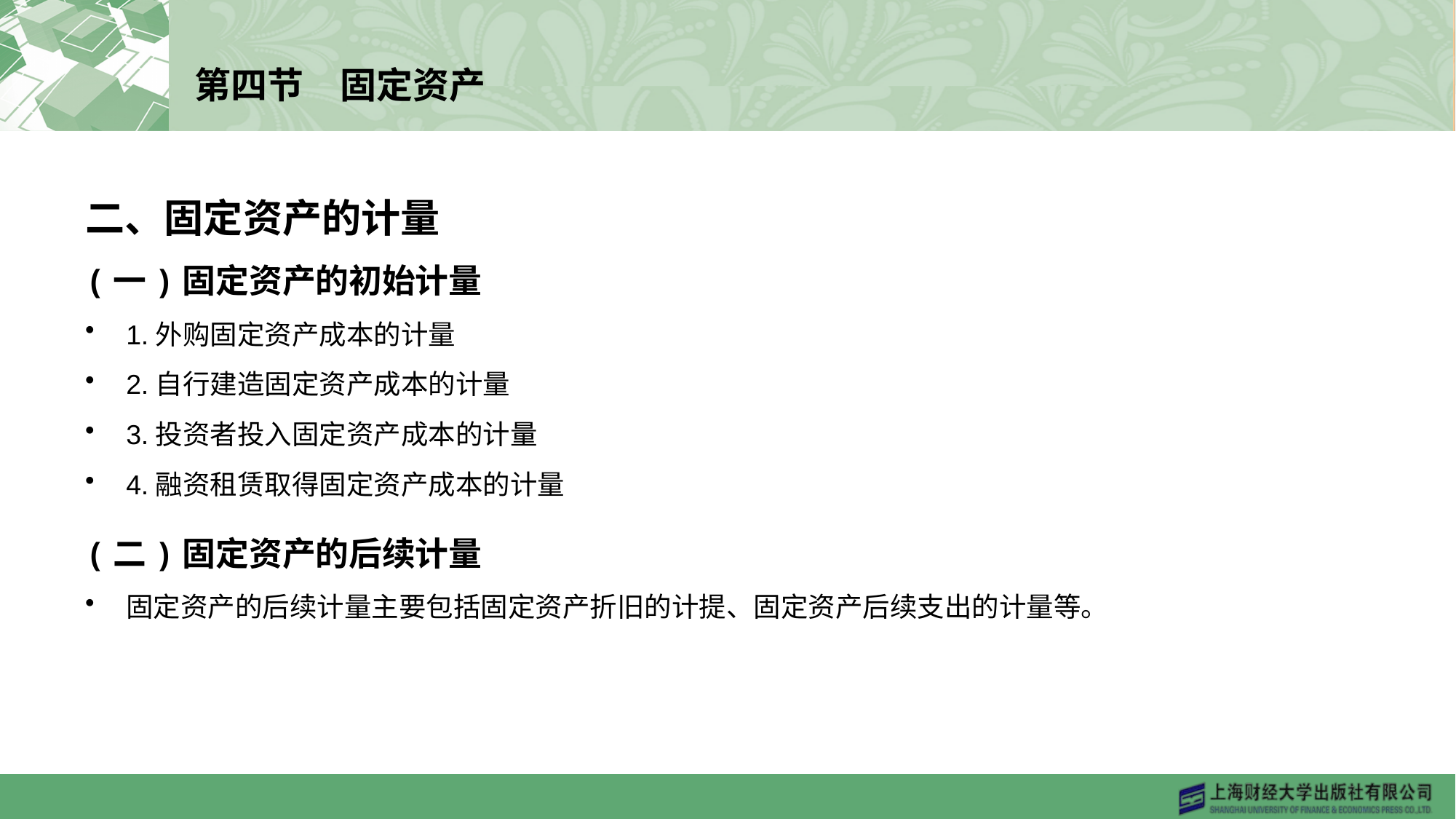

# 第四节　固定资产
二、固定资产的计量
(一)固定资产的初始计量
1.外购固定资产成本的计量
2.自行建造固定资产成本的计量
3.投资者投入固定资产成本的计量
4.融资租赁取得固定资产成本的计量
(二)固定资产的后续计量
固定资产的后续计量主要包括固定资产折旧的计提、固定资产后续支出的计量等。